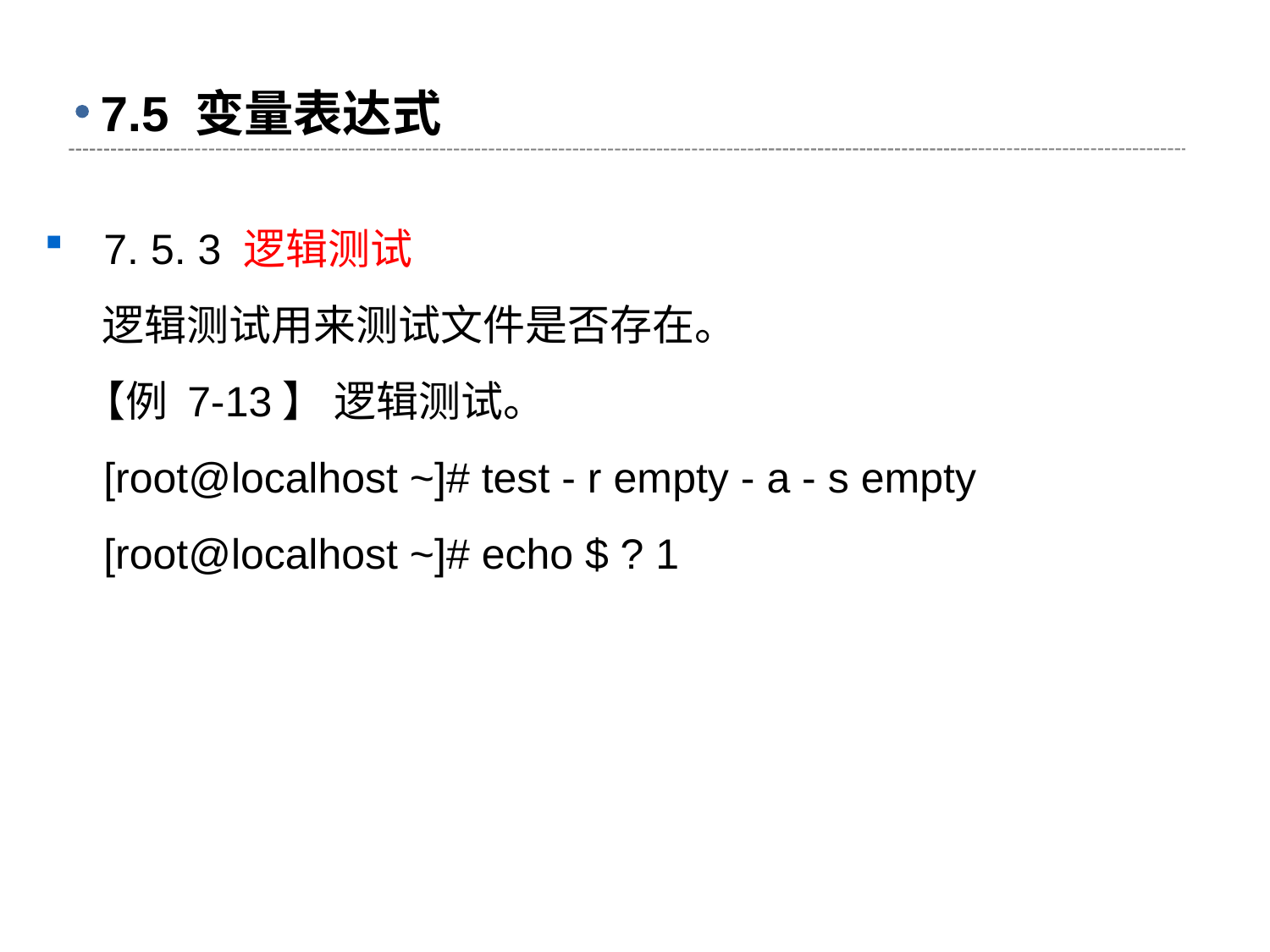

# 7.5 变量表达式
 7. 5. 3 逻辑测试
     逻辑测试用来测试文件是否存在。
   【例 7-13】 逻辑测试。
     [root@localhost ~]# test - r empty - a - s empty
     [root@localhost ~]# echo $ ? 1